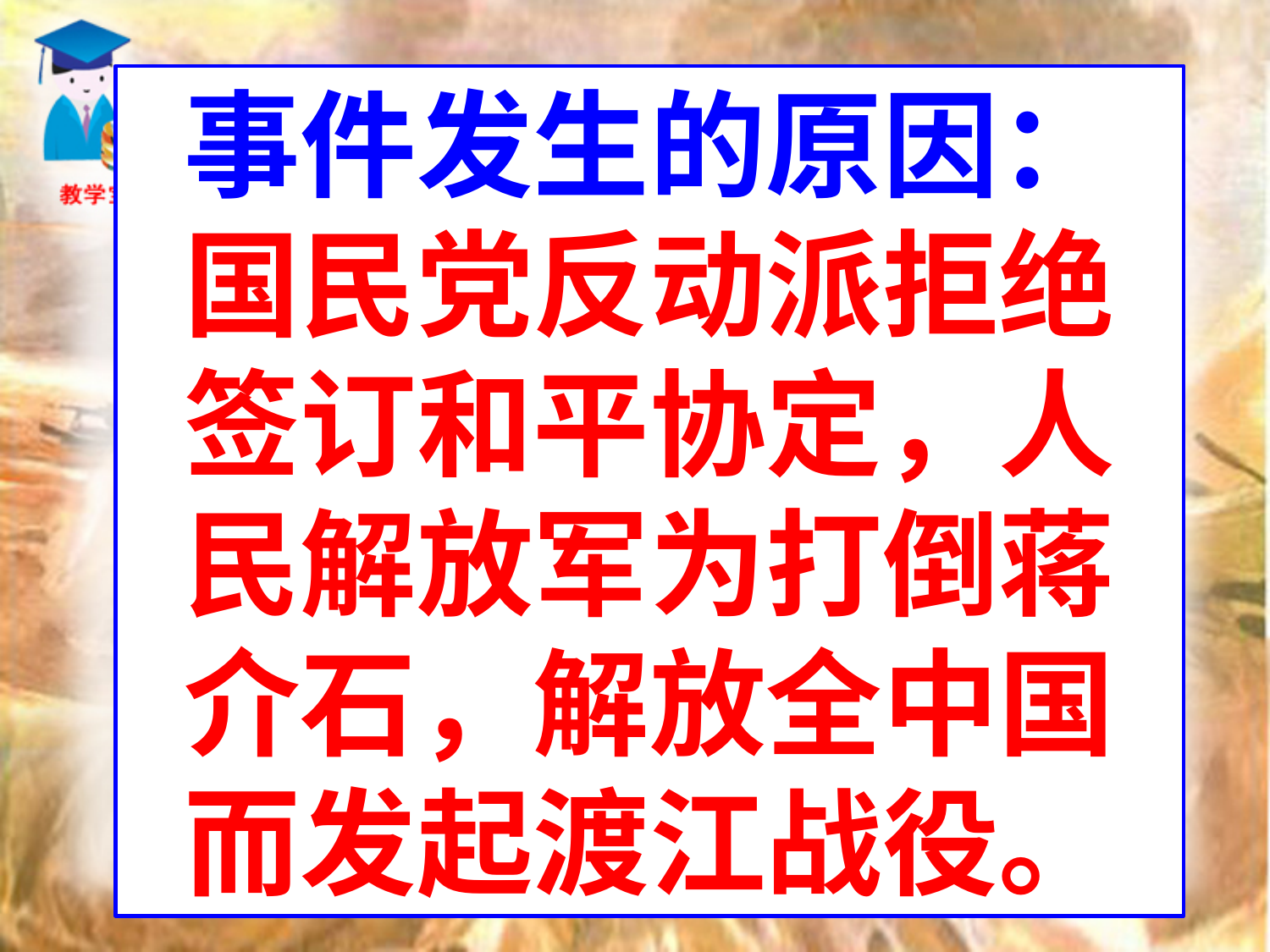

事件发生的原因：国民党反动派拒绝签订和平协定，人民解放军为打倒蒋介石，解放全中国而发起渡江战役。